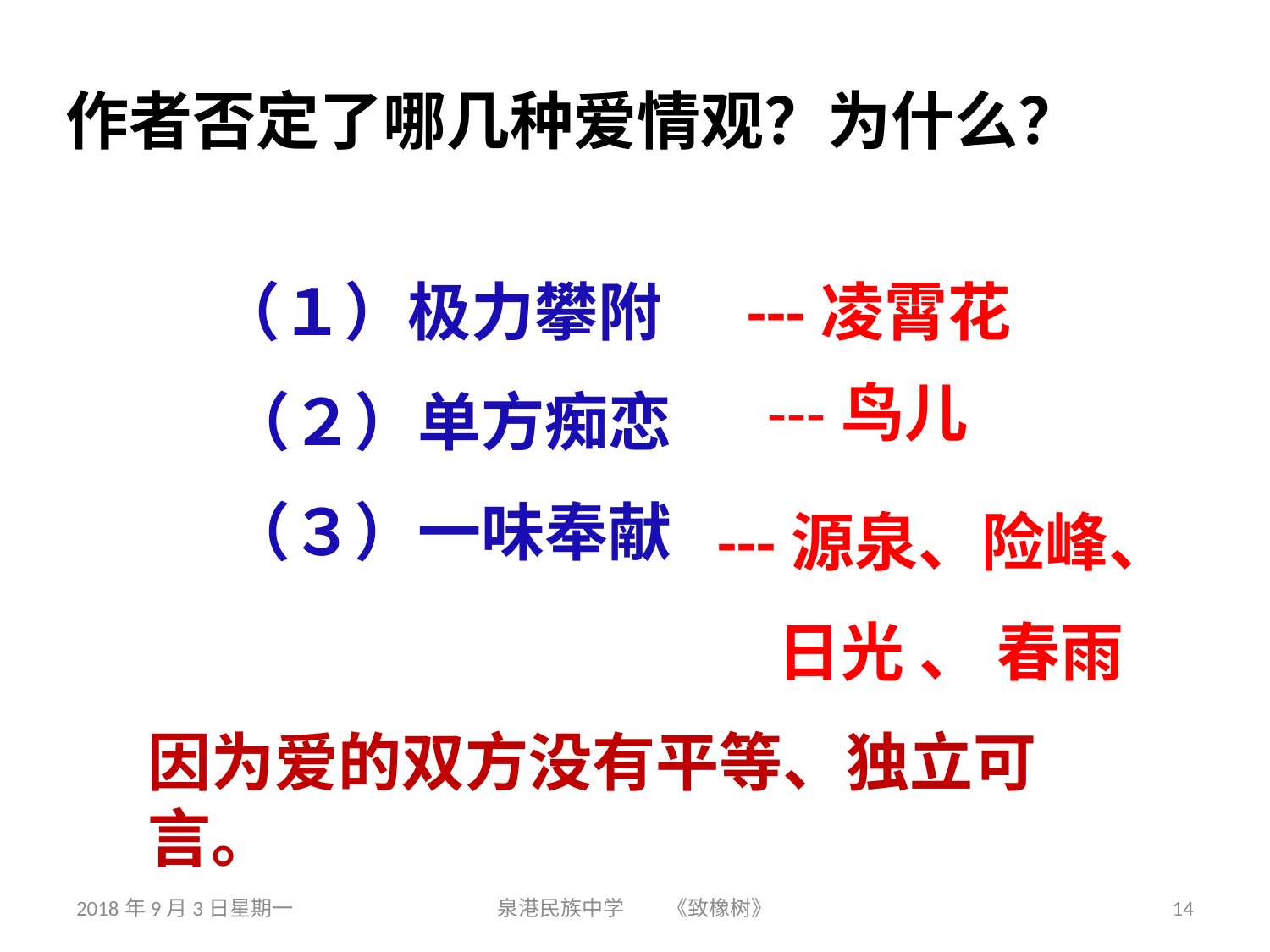

作者否定了哪几种爱情观？为什么？

（１）极力攀附
---凌霄花

---鸟儿
 （２）单方痴恋

（３）一味奉献

---源泉、险峰、
日光 、 春雨
因为爱的双方没有平等、独立可言。

2018年9月3日星期一
泉港民族中学         《致橡树》
14